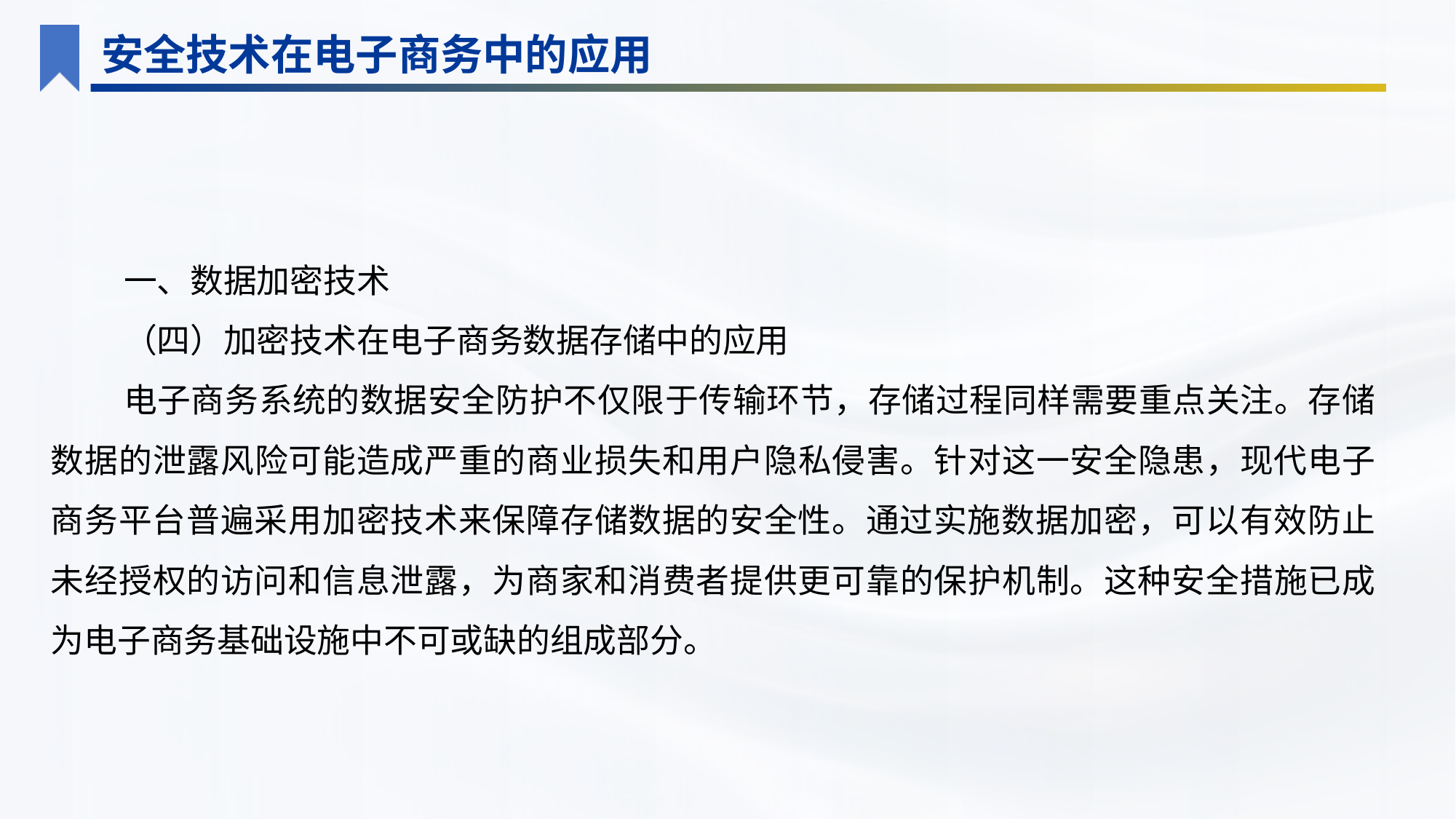

安全技术在电子商务中的应用
一、数据加密技术
（四）加密技术在电子商务数据存储中的应用
电子商务系统的数据安全防护不仅限于传输环节，存储过程同样需要重点关注。存储数据的泄露风险可能造成严重的商业损失和用户隐私侵害。针对这一安全隐患，现代电子商务平台普遍采用加密技术来保障存储数据的安全性。通过实施数据加密，可以有效防止未经授权的访问和信息泄露，为商家和消费者提供更可靠的保护机制。这种安全措施已成为电子商务基础设施中不可或缺的组成部分。